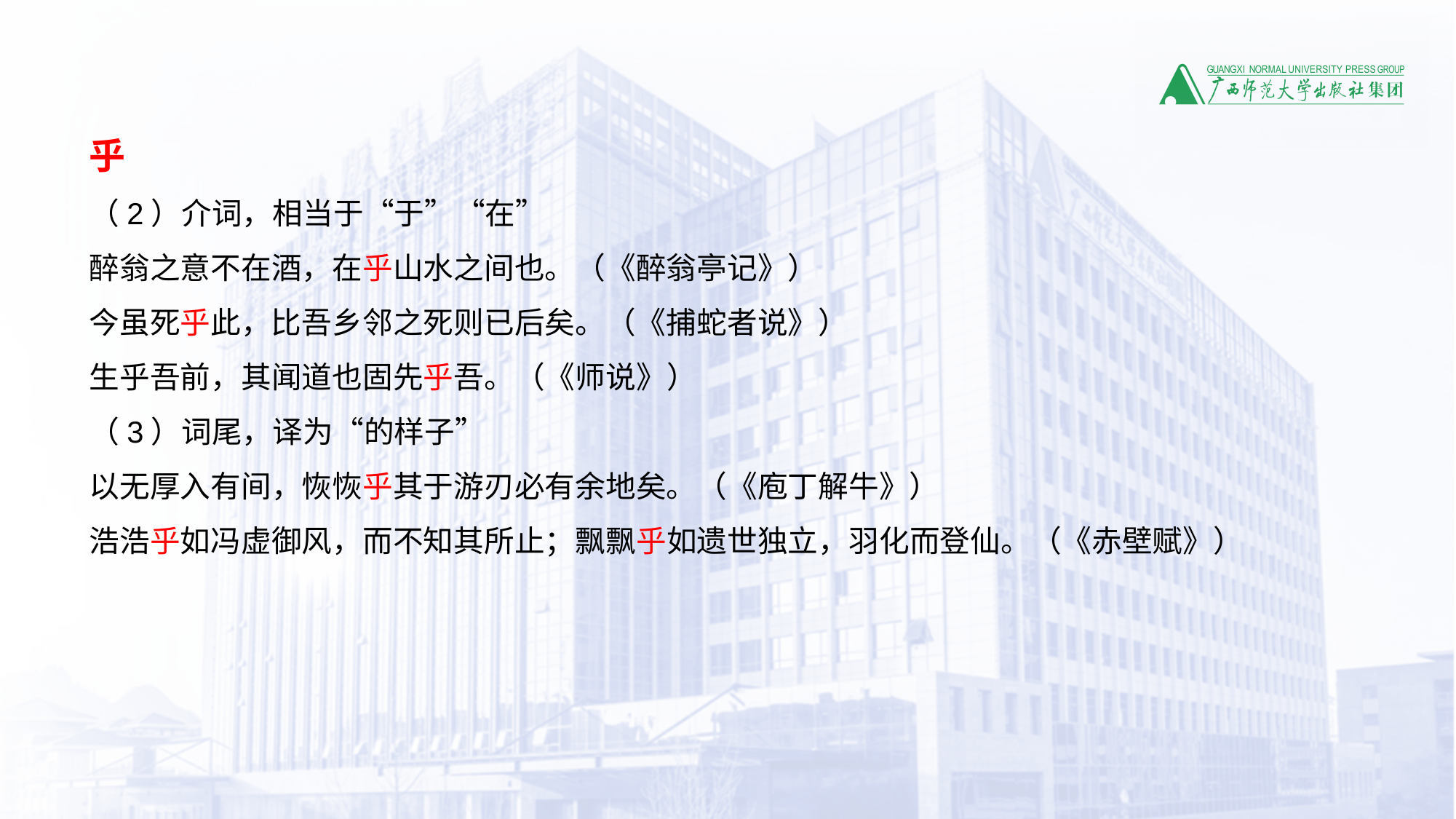

乎
（2）介词，相当于“于”“在”
醉翁之意不在酒，在乎山水之间也。（《醉翁亭记》）
今虽死乎此，比吾乡邻之死则已后矣。（《捕蛇者说》）
生乎吾前，其闻道也固先乎吾。（《师说》）
（3）词尾，译为“的样子”
以无厚入有间，恢恢乎其于游刃必有余地矣。（《庖丁解牛》）
浩浩乎如冯虚御风，而不知其所止；飘飘乎如遗世独立，羽化而登仙。（《赤壁赋》）